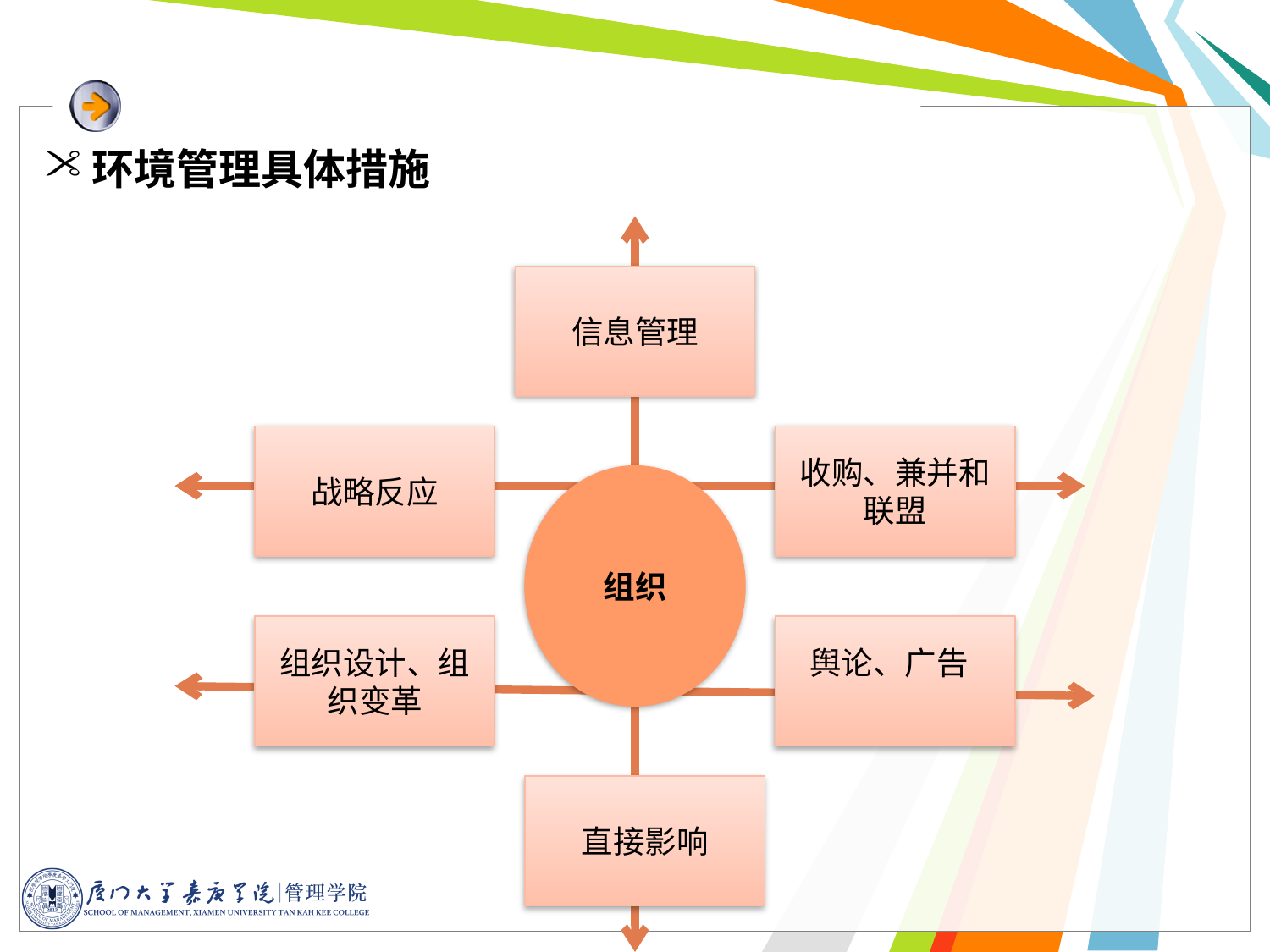

#
环境管理具体措施

信息管理
战略反应
收购、兼并和联盟
组织
组织设计、组织变革
  舆论、广告

直接影响